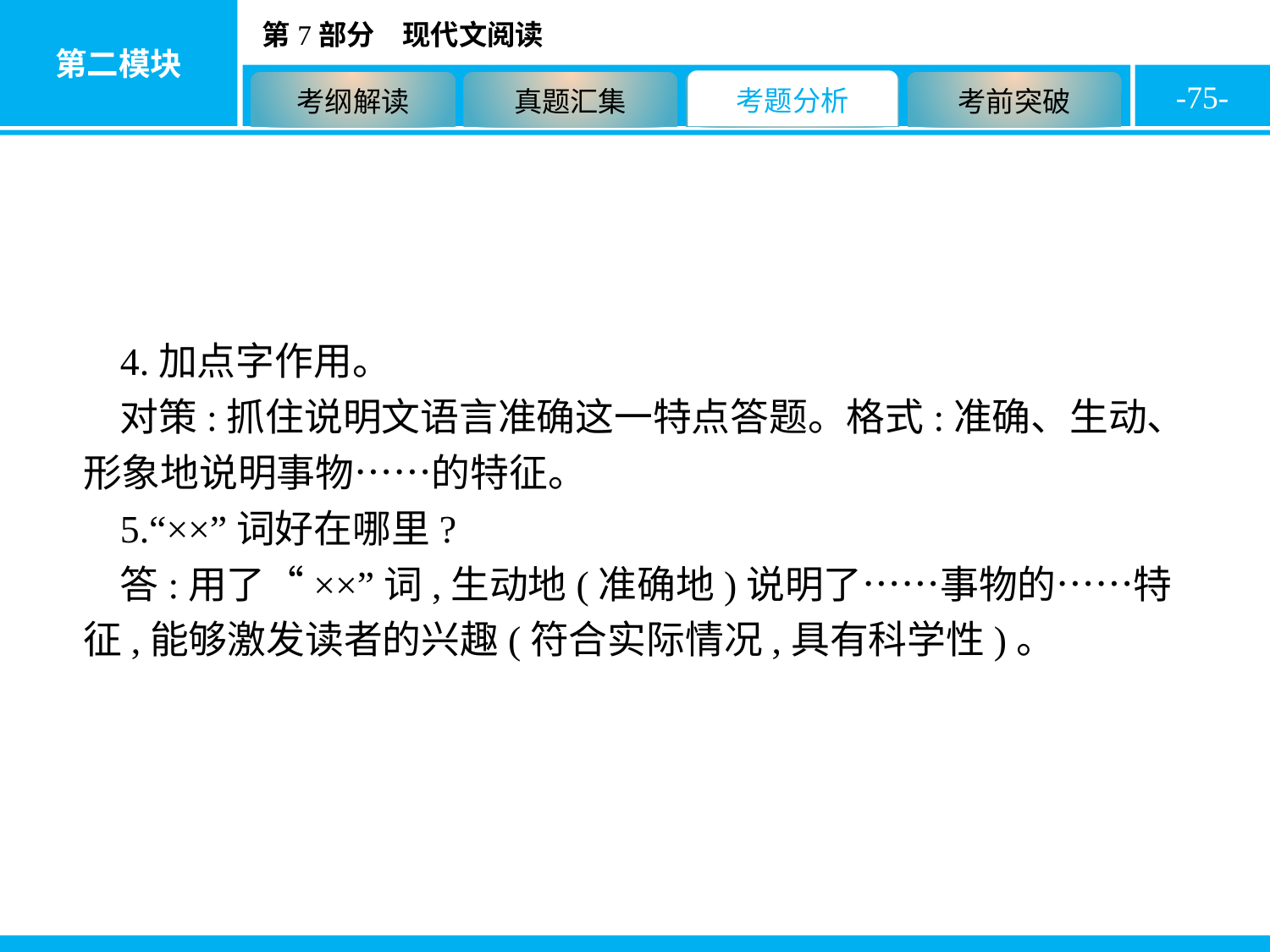

-75-
4.加点字作用。
对策:抓住说明文语言准确这一特点答题。格式:准确、生动、形象地说明事物……的特征。
5.“××”词好在哪里?
答:用了“××”词,生动地(准确地)说明了……事物的……特征,能够激发读者的兴趣(符合实际情况,具有科学性)。